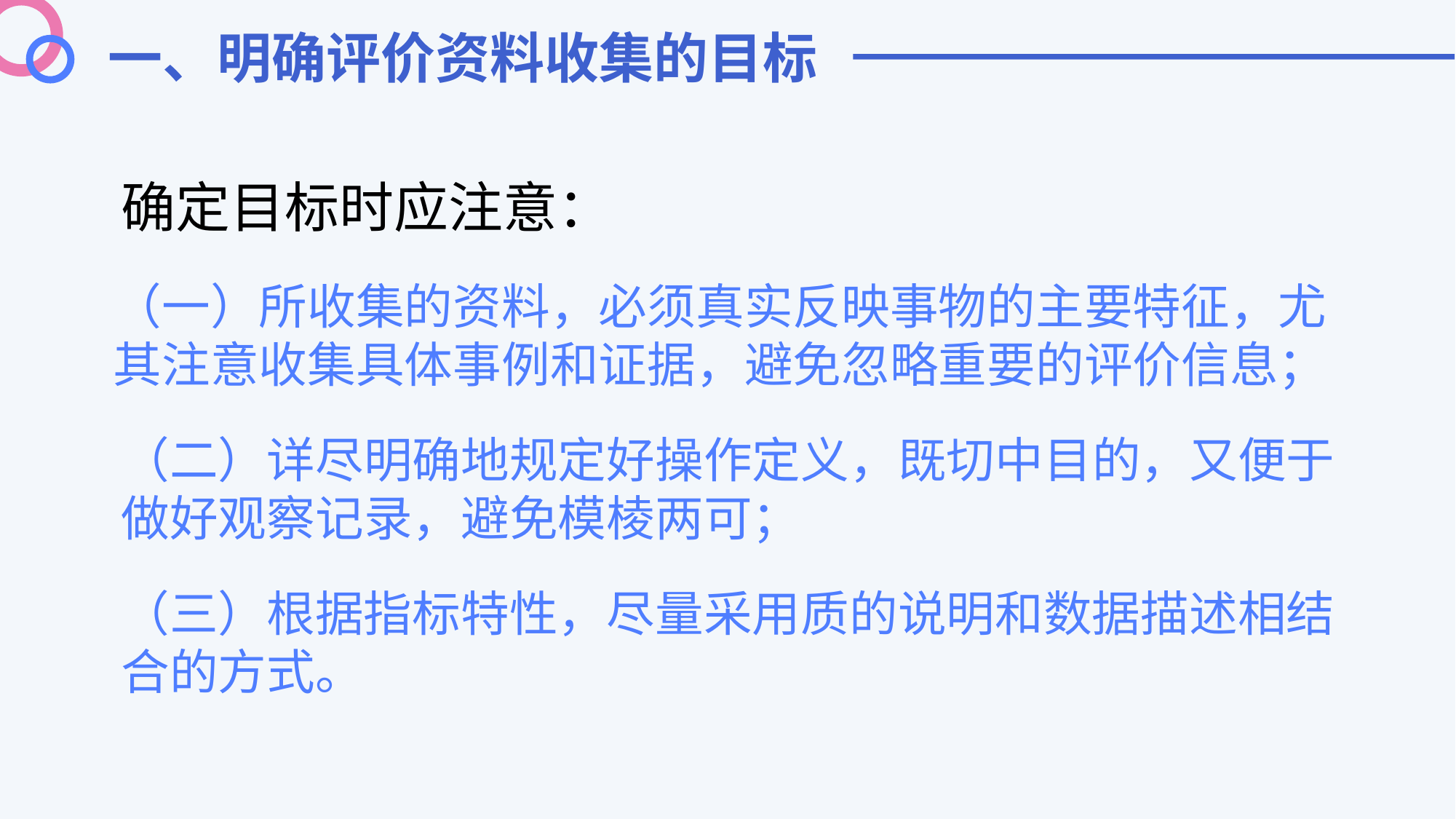

一、明确评价资料收集的目标

确定目标时应注意：
（一）所收集的资料，必须真实反映事物的主要特征，尤其注意收集具体事例和证据，避免忽略重要的评价信息；
（二）详尽明确地规定好操作定义，既切中目的，又便于做好观察记录，避免模棱两可；
（三）根据指标特性，尽量采用质的说明和数据描述相结合的方式。